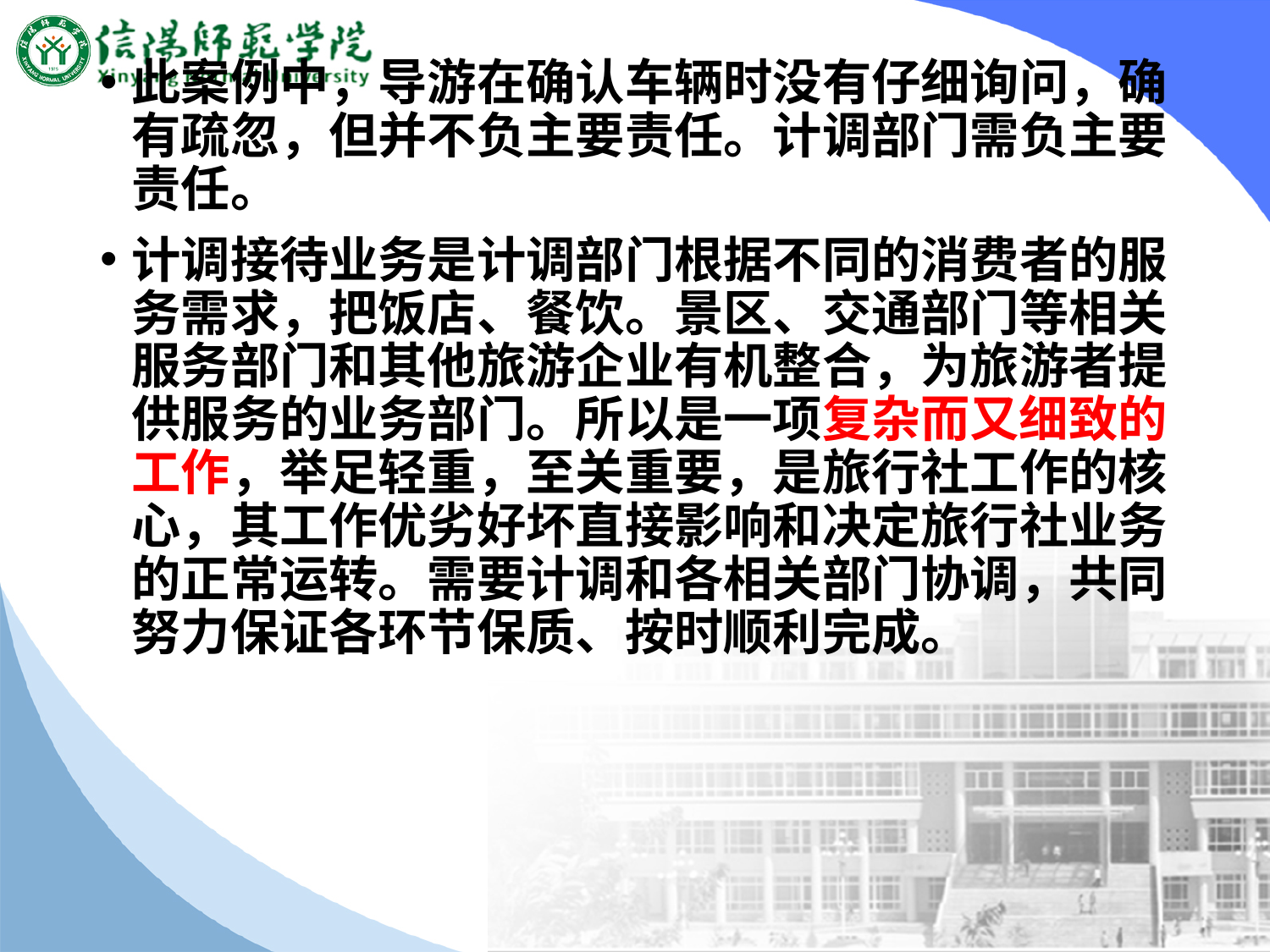

#
此案例中，导游在确认车辆时没有仔细询问，确有疏忽，但并不负主要责任。计调部门需负主要责任。
计调接待业务是计调部门根据不同的消费者的服务需求，把饭店、餐饮。景区、交通部门等相关服务部门和其他旅游企业有机整合，为旅游者提供服务的业务部门。所以是一项复杂而又细致的工作，举足轻重，至关重要，是旅行社工作的核心，其工作优劣好坏直接影响和决定旅行社业务的正常运转。需要计调和各相关部门协调，共同努力保证各环节保质、按时顺利完成。